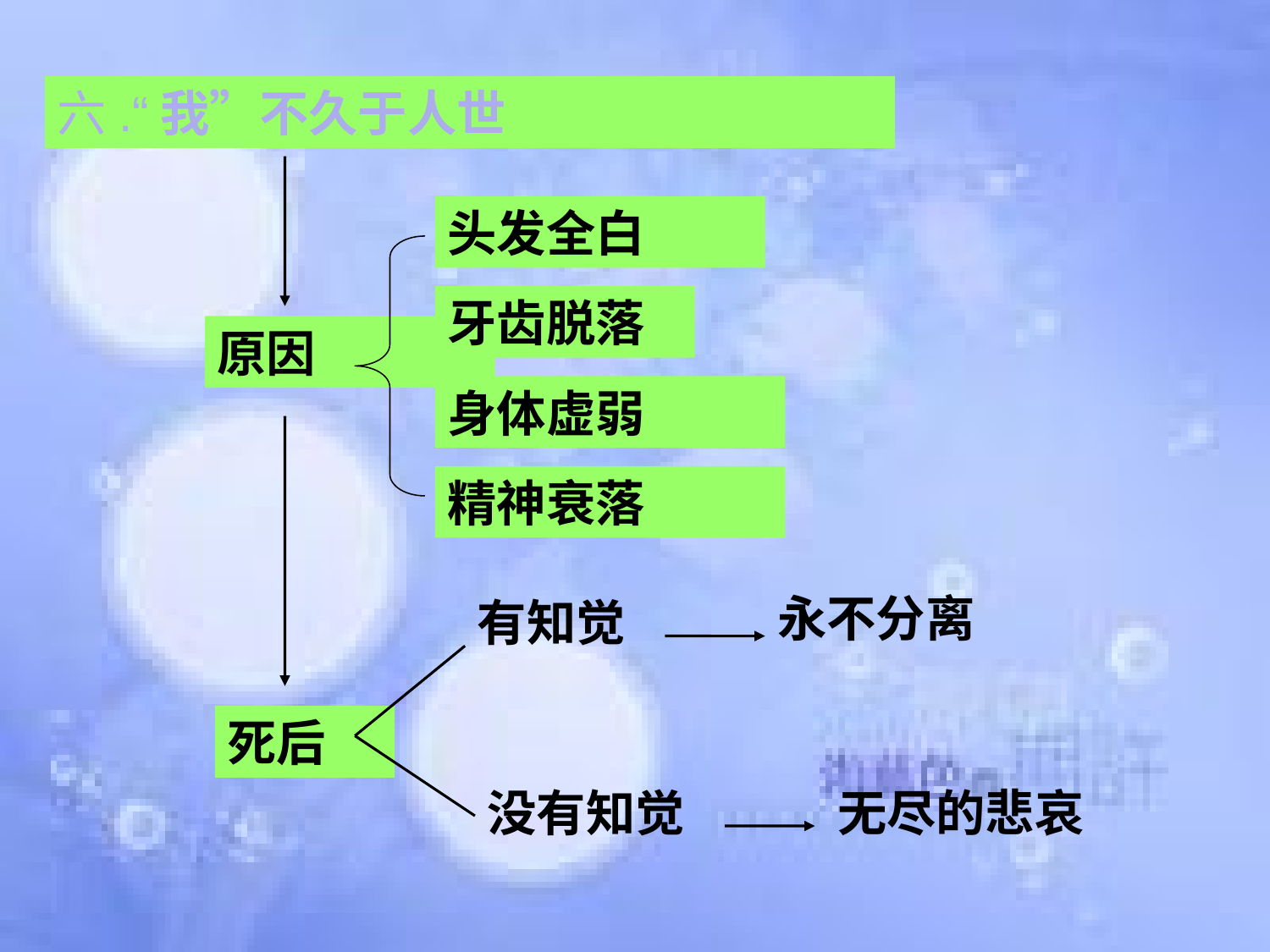

六.“我”不久于人世

头发全白

牙齿脱落
原因
身体虚弱

精神衰落
永不分离
有知觉

死后

没有知觉
无尽的悲哀